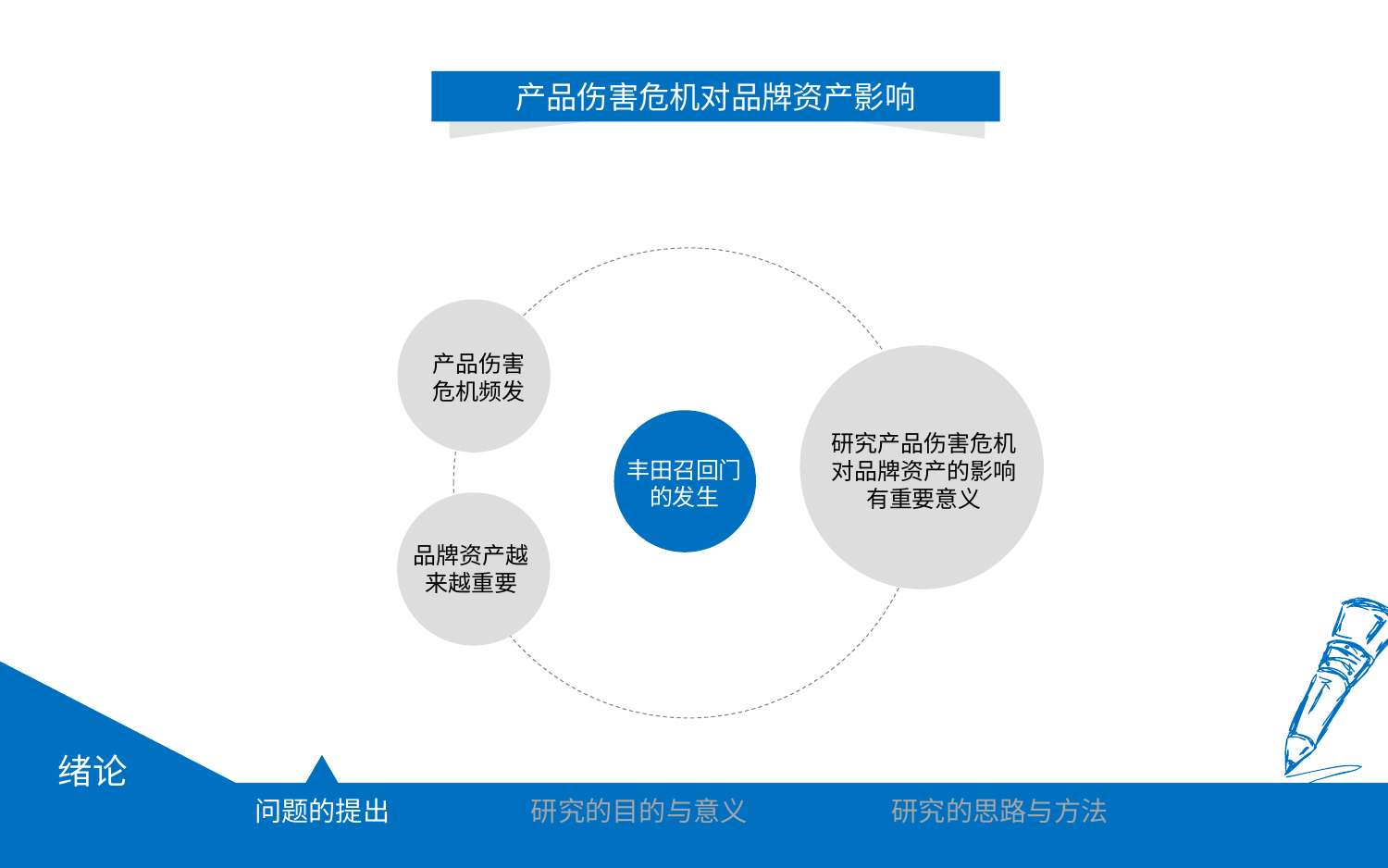

产品伤害危机对品牌资产影响

产品伤害危机频发

研究产品伤害危机对品牌资产的影响有重要意义
丰田召回门
的发生

品牌资产越来越重要

绪论

问题的提出
研究的目的与意义
研究的思路与方法